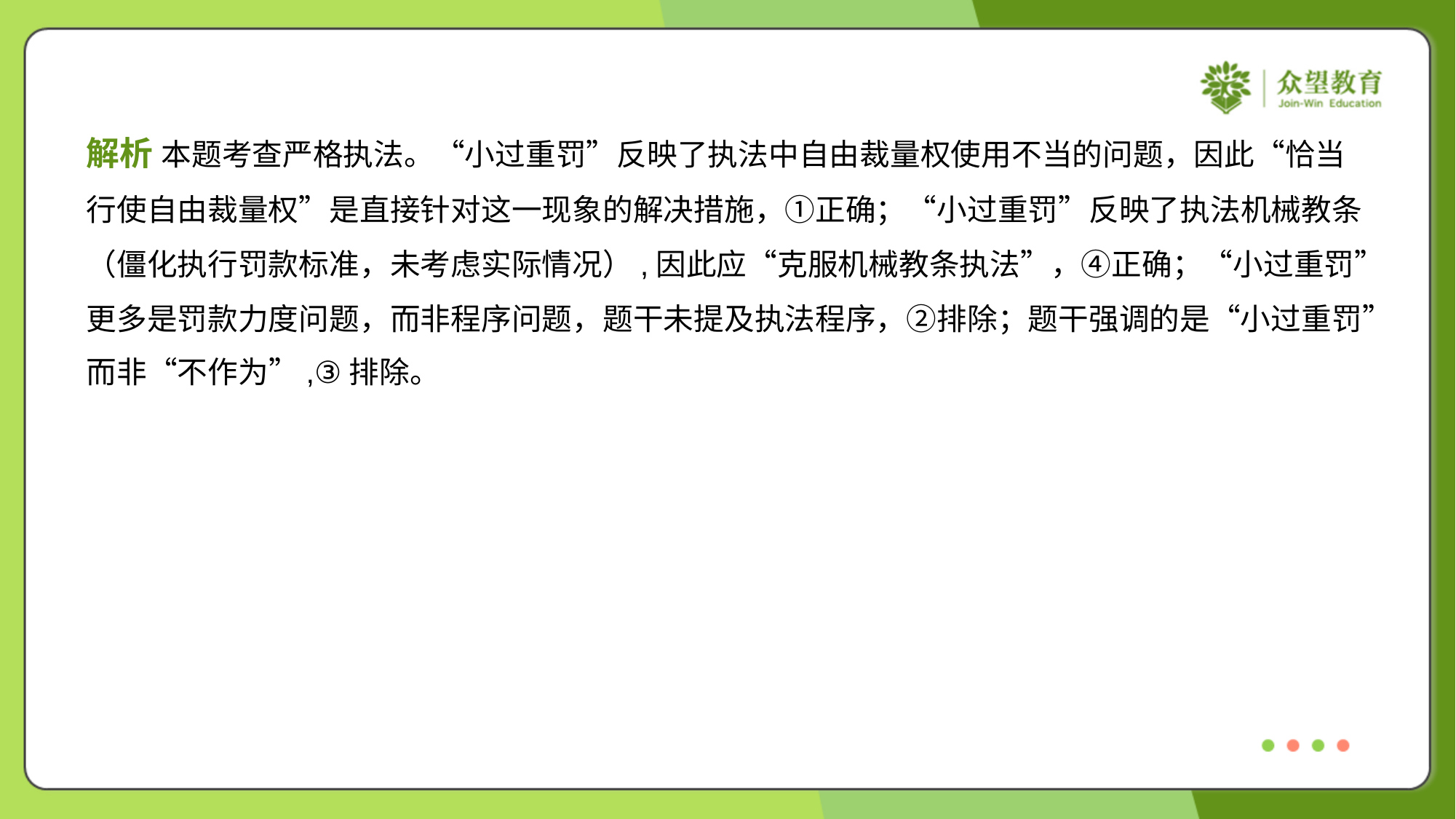

解析 本题考查严格执法。“小过重罚”反映了执法中自由裁量权使用不当的问题，因此“恰当
行使自由裁量权”是直接针对这一现象的解决措施，①正确；“小过重罚”反映了执法机械教条
（僵化执行罚款标准，未考虑实际情况）,因此应“克服机械教条执法”，④正确；“小过重罚”
更多是罚款力度问题，而非程序问题，题干未提及执法程序，②排除；题干强调的是“小过重罚”
而非“不作为”,③排除。